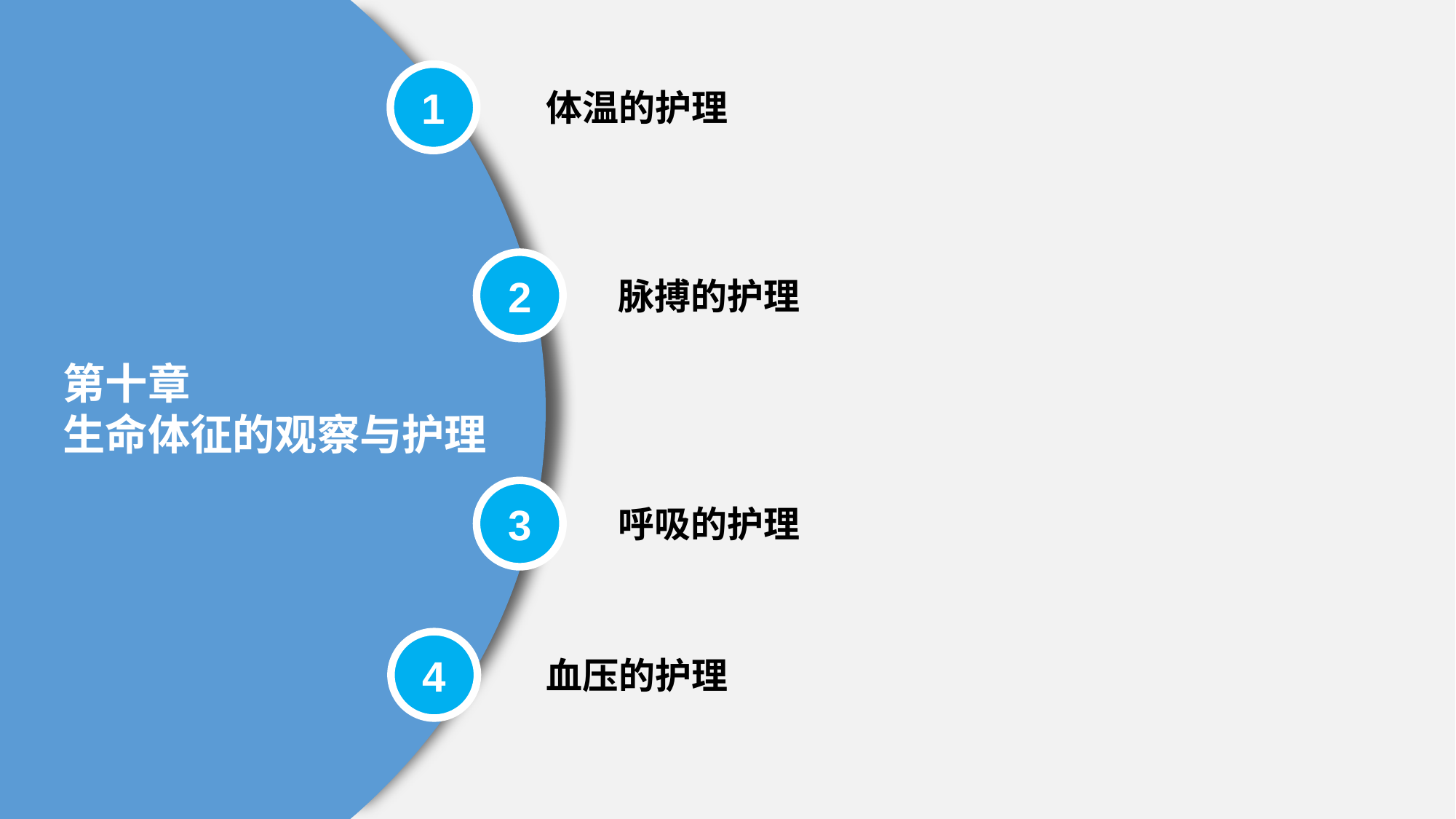

1
体温的护理
2
脉搏的护理
第十章
生命体征的观察与护理
3
呼吸的护理
4
血压的护理